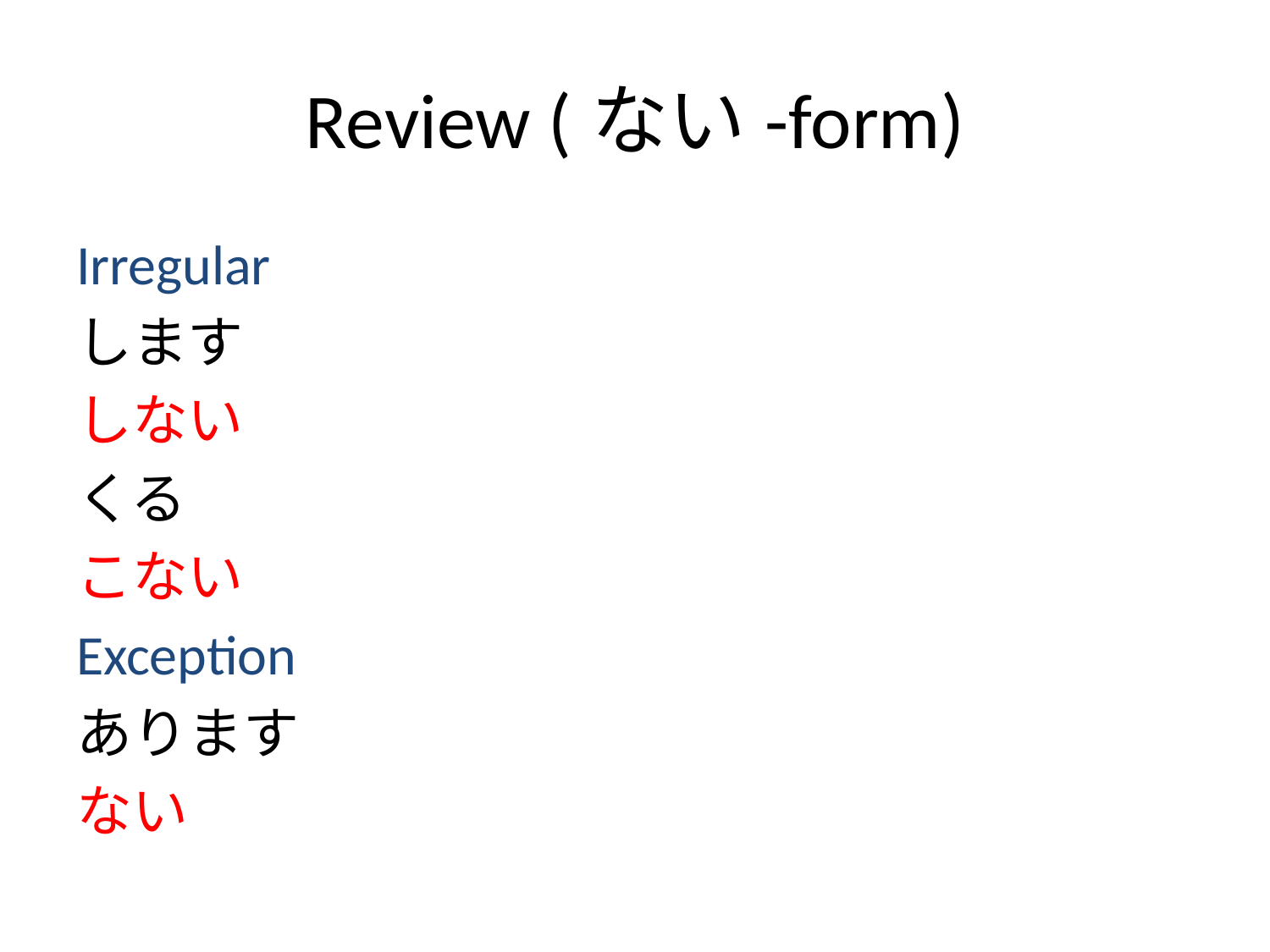

# Review (ない-form)
Irregular
します
しない
くる
こない
Exception
あります
ない